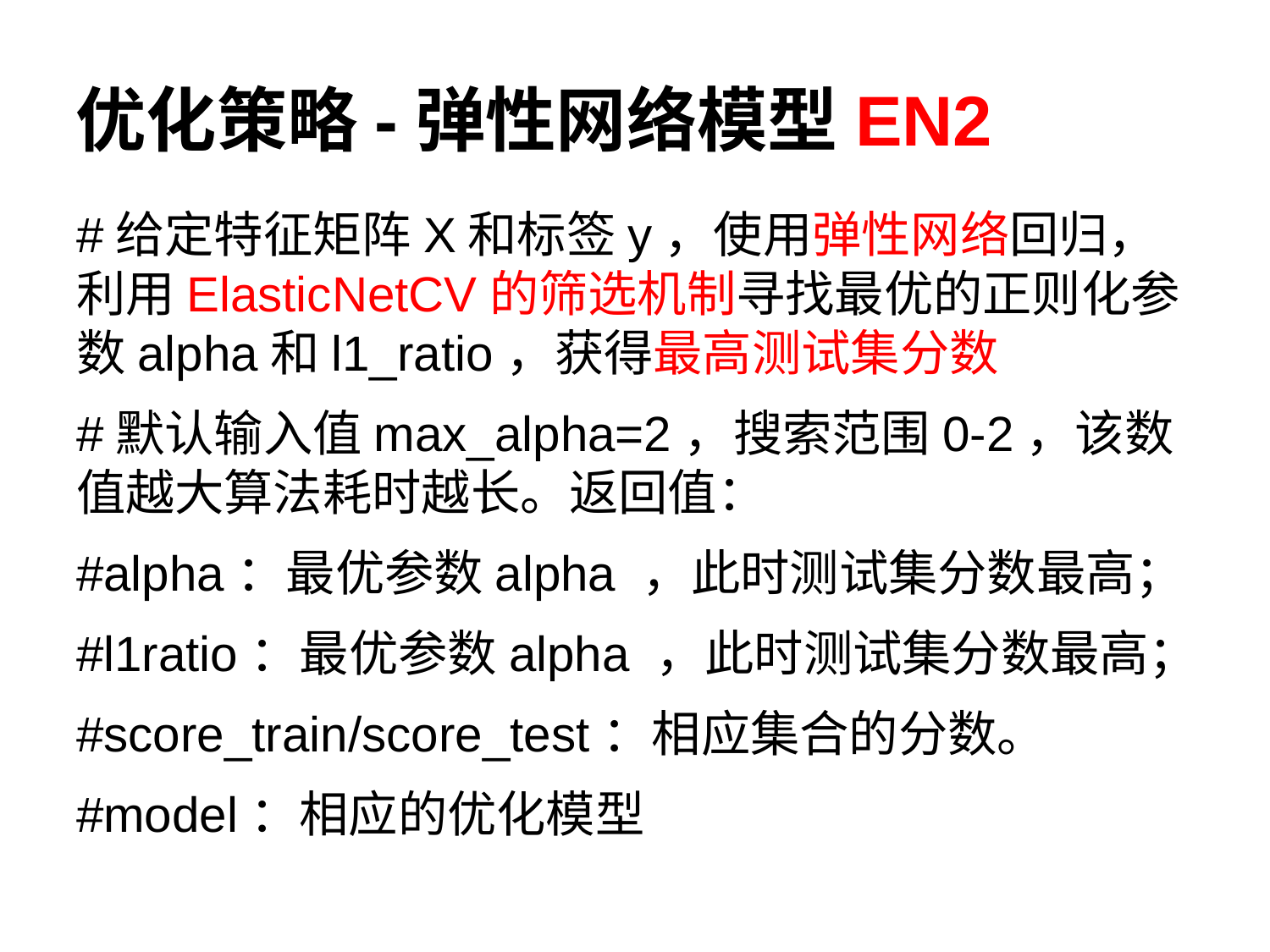

# 优化策略-弹性网络模型EN2
#给定特征矩阵X和标签y，使用弹性网络回归，利用ElasticNetCV的筛选机制寻找最优的正则化参数alpha和l1_ratio，获得最高测试集分数
#默认输入值max_alpha=2，搜索范围0-2，该数值越大算法耗时越长。返回值：
#alpha：最优参数alpha ，此时测试集分数最高；
#l1ratio：最优参数alpha ，此时测试集分数最高；
#score_train/score_test：相应集合的分数。
#model：相应的优化模型